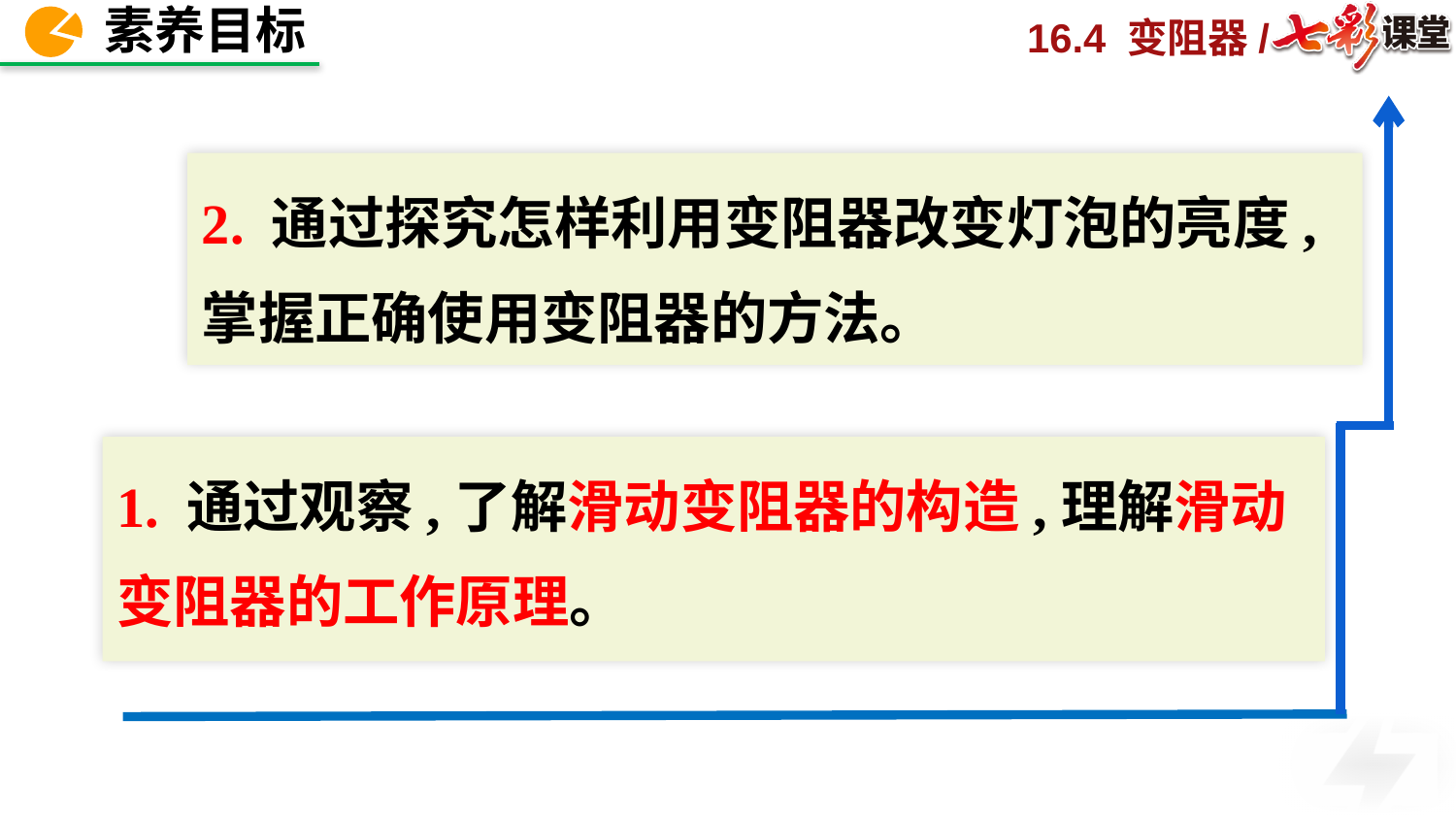

2. 通过探究怎样利用变阻器改变灯泡的亮度,掌握正确使用变阻器的方法。

1. 通过观察,了解滑动变阻器的构造,理解滑动变阻器的工作原理。